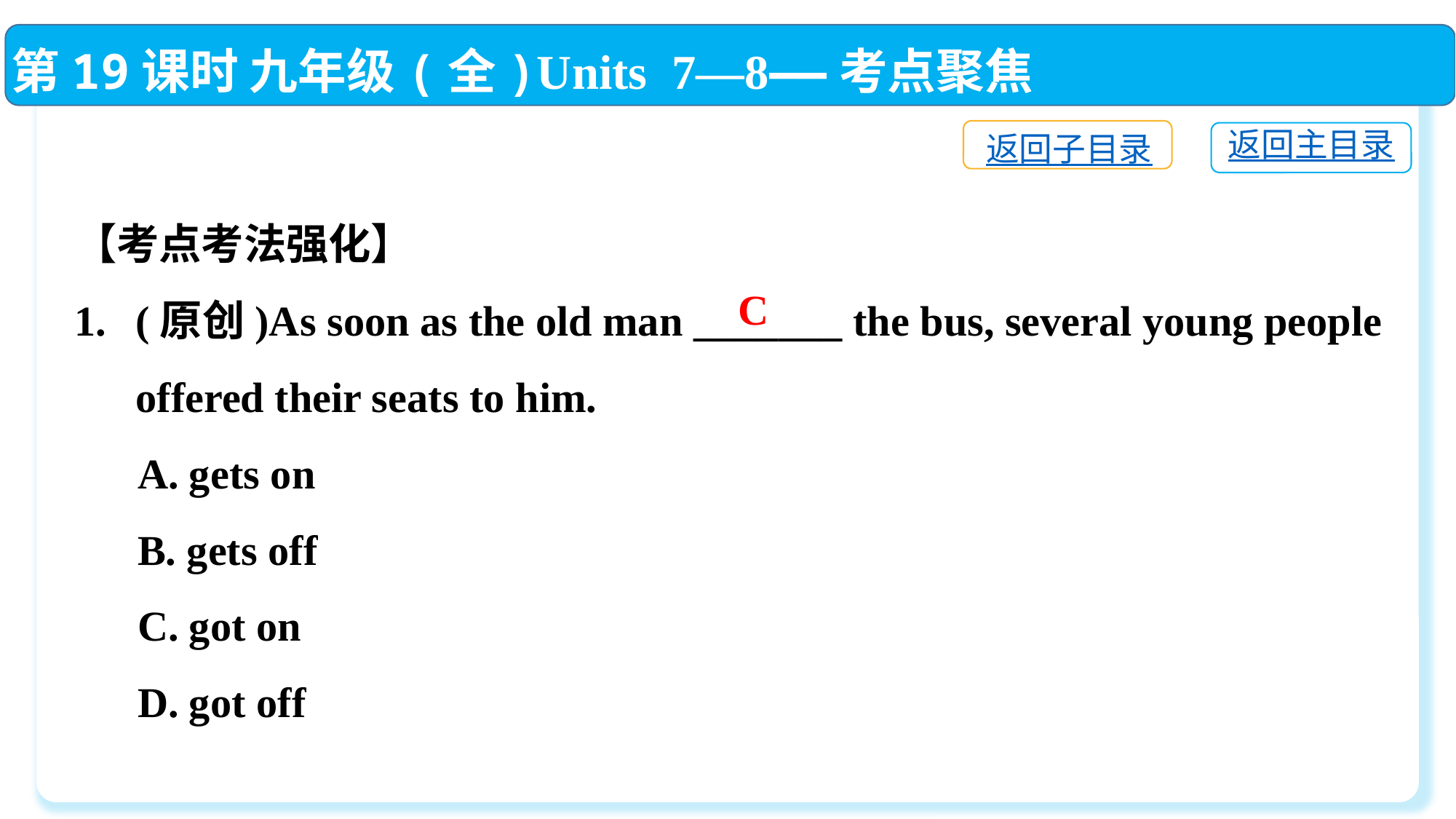

第19课时 九年级(全)Units  7—8——考点聚焦

返回子目录
返回主目录
【考点考法强化】
(原创)As soon as the old man _______ the bus, several young people offered their seats to him.
      A. gets on
      B. gets off
      C. got on
      D. got off

C